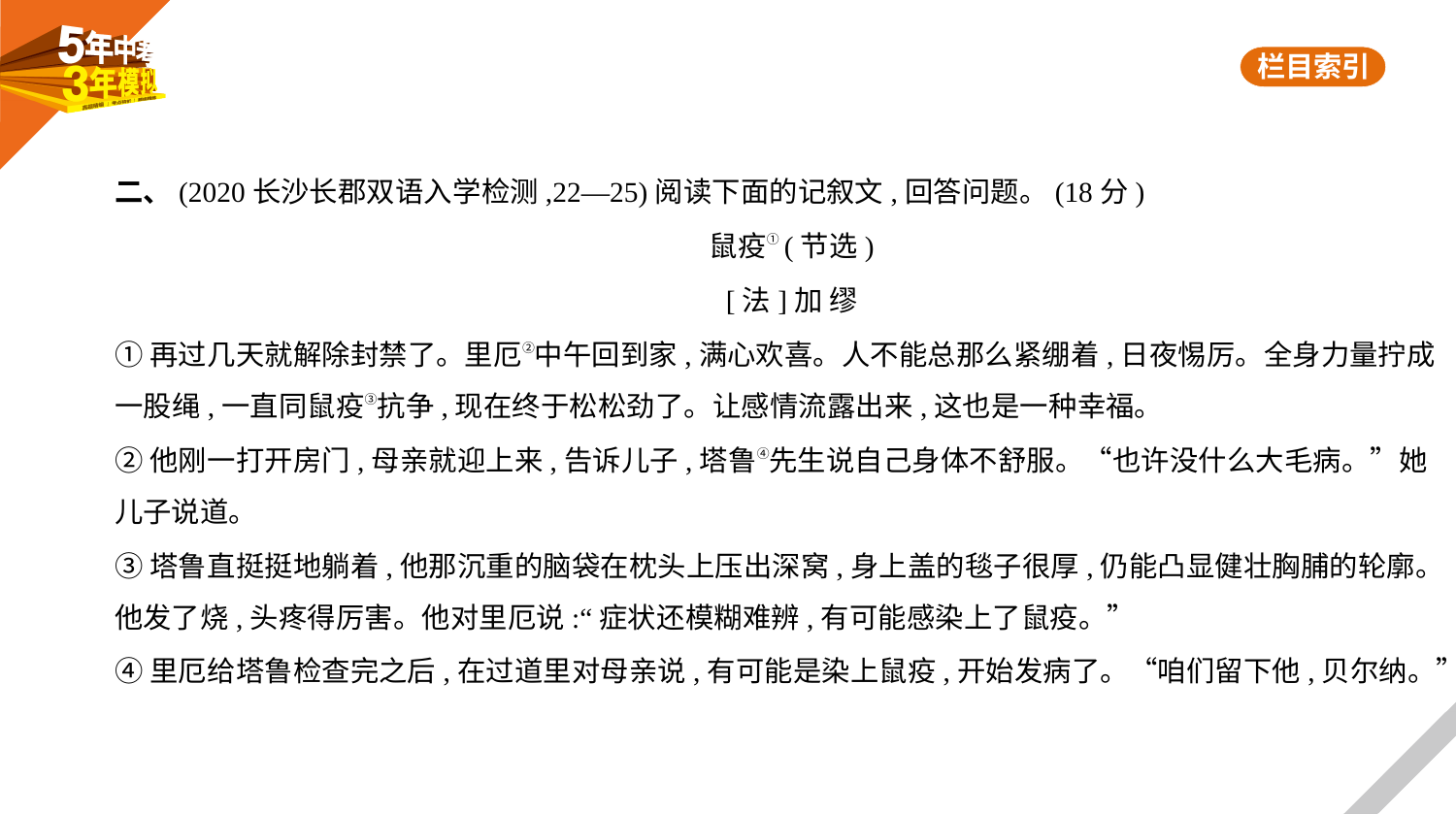

二、(2020长沙长郡双语入学检测,22—25)阅读下面的记叙文,回答问题。(18分)
鼠疫①(节选)
[法]加 缪
①再过几天就解除封禁了。里厄②中午回到家,满心欢喜。人不能总那么紧绷着,日夜惕厉。全身力量拧成
一股绳,一直同鼠疫③抗争,现在终于松松劲了。让感情流露出来,这也是一种幸福。
②他刚一打开房门,母亲就迎上来,告诉儿子,塔鲁④先生说自己身体不舒服。“也许没什么大毛病。”她
儿子说道。
③塔鲁直挺挺地躺着,他那沉重的脑袋在枕头上压出深窝,身上盖的毯子很厚,仍能凸显健壮胸脯的轮廓。
他发了烧,头疼得厉害。他对里厄说:“症状还模糊难辨,有可能感染上了鼠疫。”
④里厄给塔鲁检查完之后,在过道里对母亲说,有可能是染上鼠疫,开始发病了。“咱们留下他,贝尔纳。”